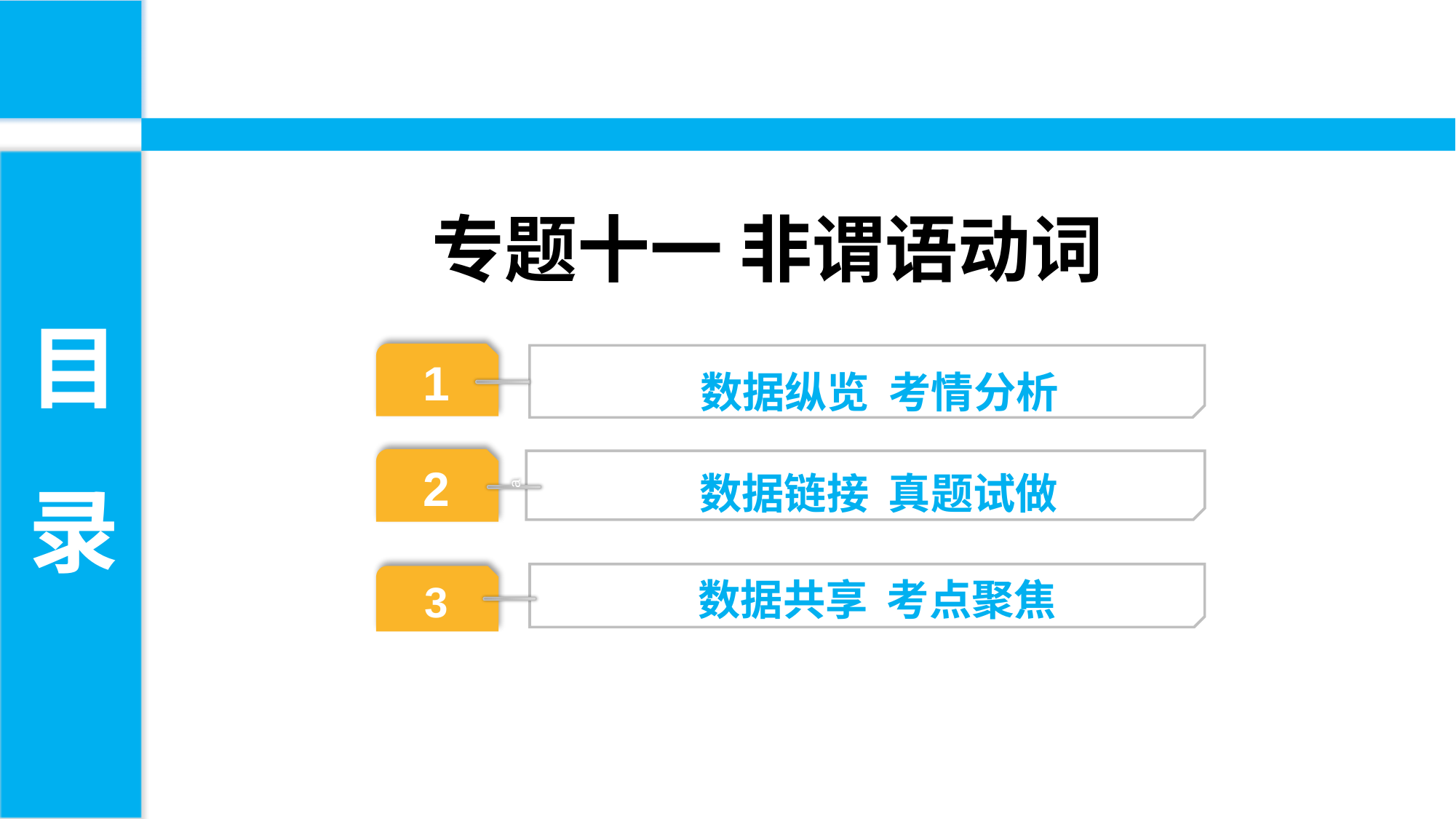

专题十一 非谓语动词
目
录
数据纵览  考情分析
1

       数据链接  真题试做
2

a
       数据共享  考点聚焦

3